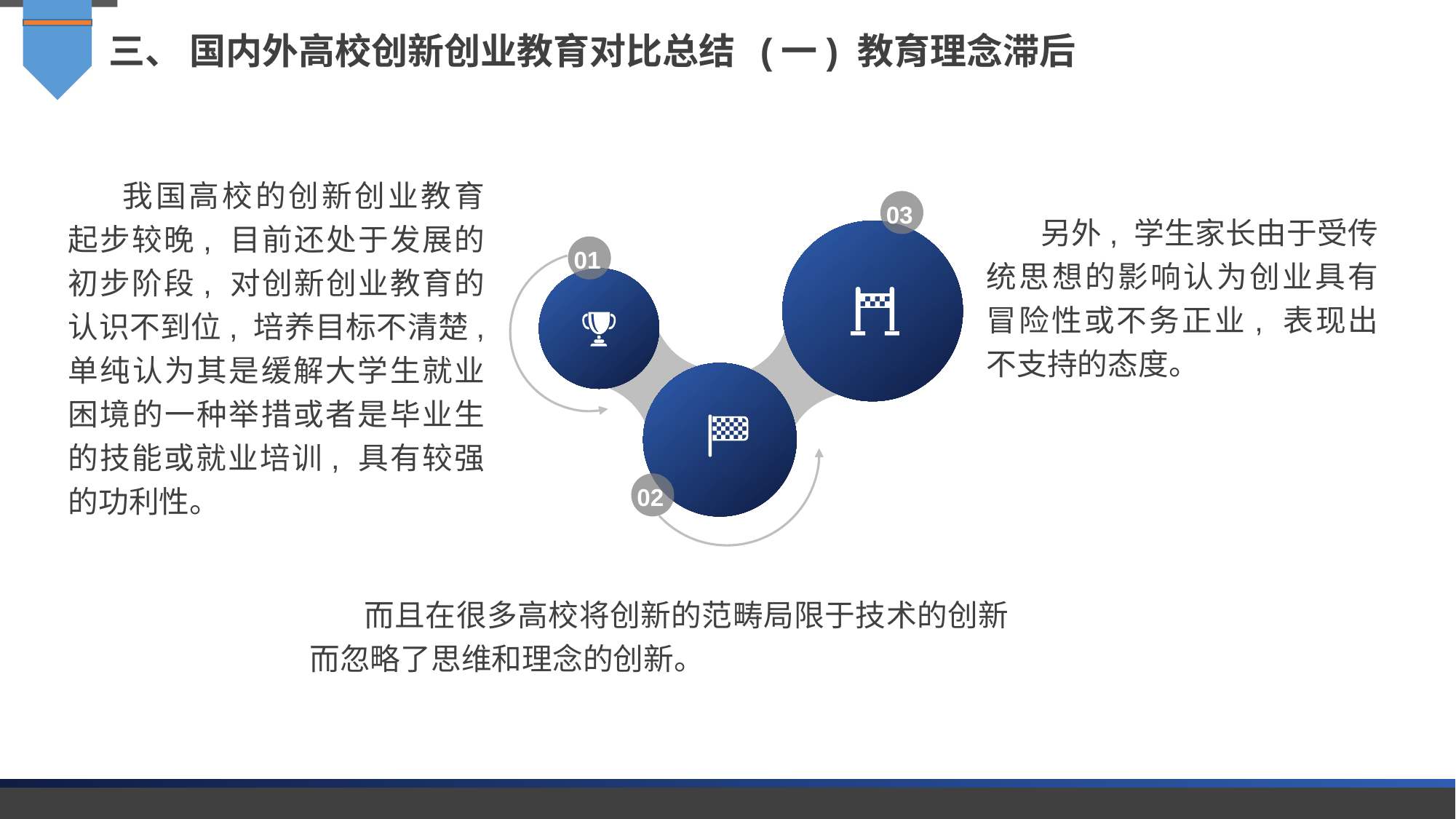

三、 国内外高校创新创业教育对比总结  (一) 教育理念滞后
我国高校的创新创业教育起步较晚, 目前还处于发展的初步阶段, 对创新创业教育的认识不到位, 培养目标不清楚, 单纯认为其是缓解大学生就业困境的一种举措或者是毕业生的技能或就业培训, 具有较强的功利性。

03
另外, 学生家长由于受传统思想的影响认为创业具有冒险性或不务正业, 表现出不支持的态度。

01

02
而且在很多高校将创新的范畴局限于技术的创新而忽略了思维和理念的创新。